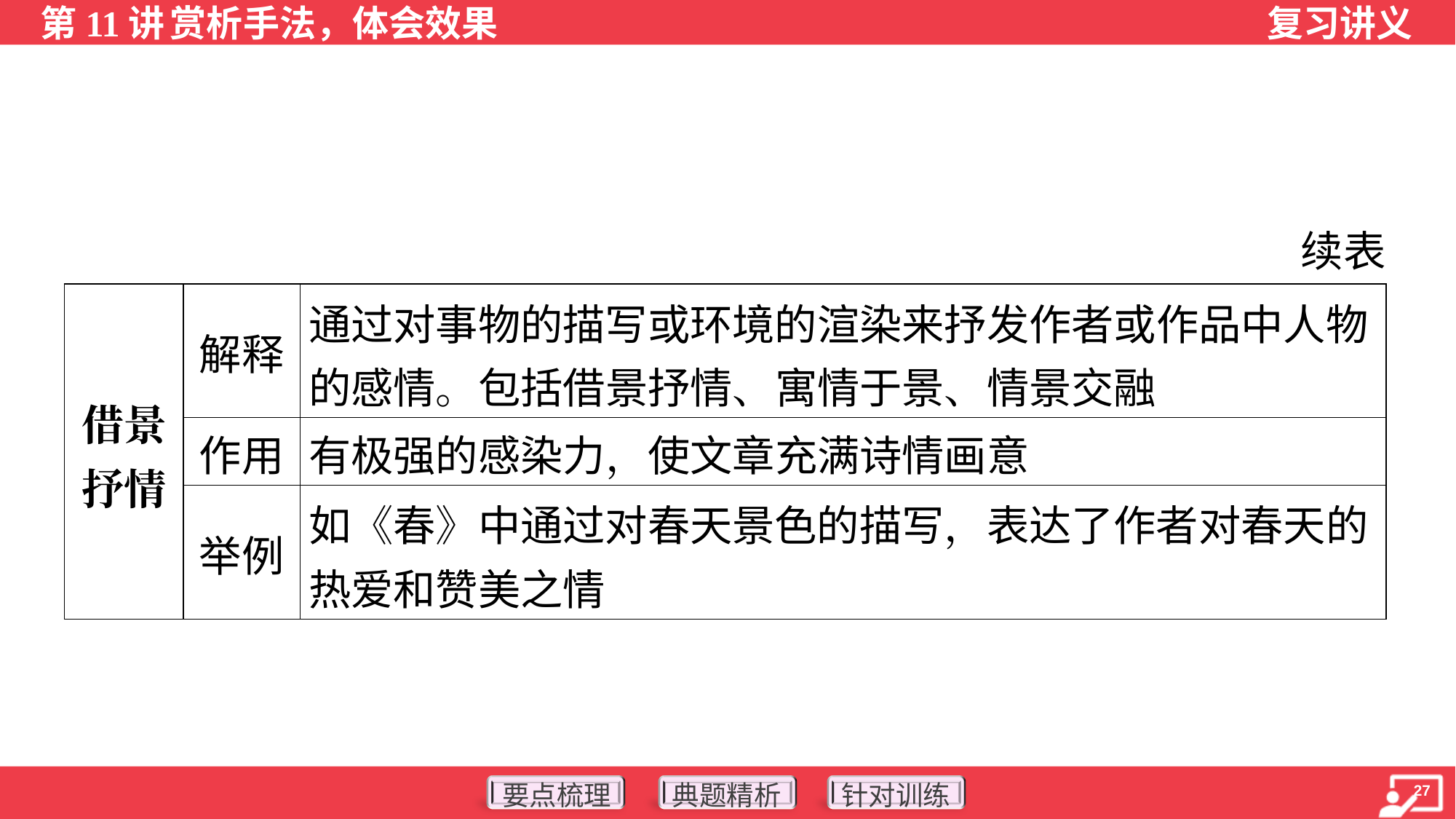

续表
| 借景 抒情 | 解释 | 通过对事物的描写或环境的渲染来抒发作者或作品中人物 的感情。包括借景抒情、寓情于景、情景交融 |
| --- | --- | --- |
|  | 作用 | 有极强的感染力，使文章充满诗情画意 |
|  | 举例 | 如《春》中通过对春天景色的描写，表达了作者对春天的 热爱和赞美之情 |